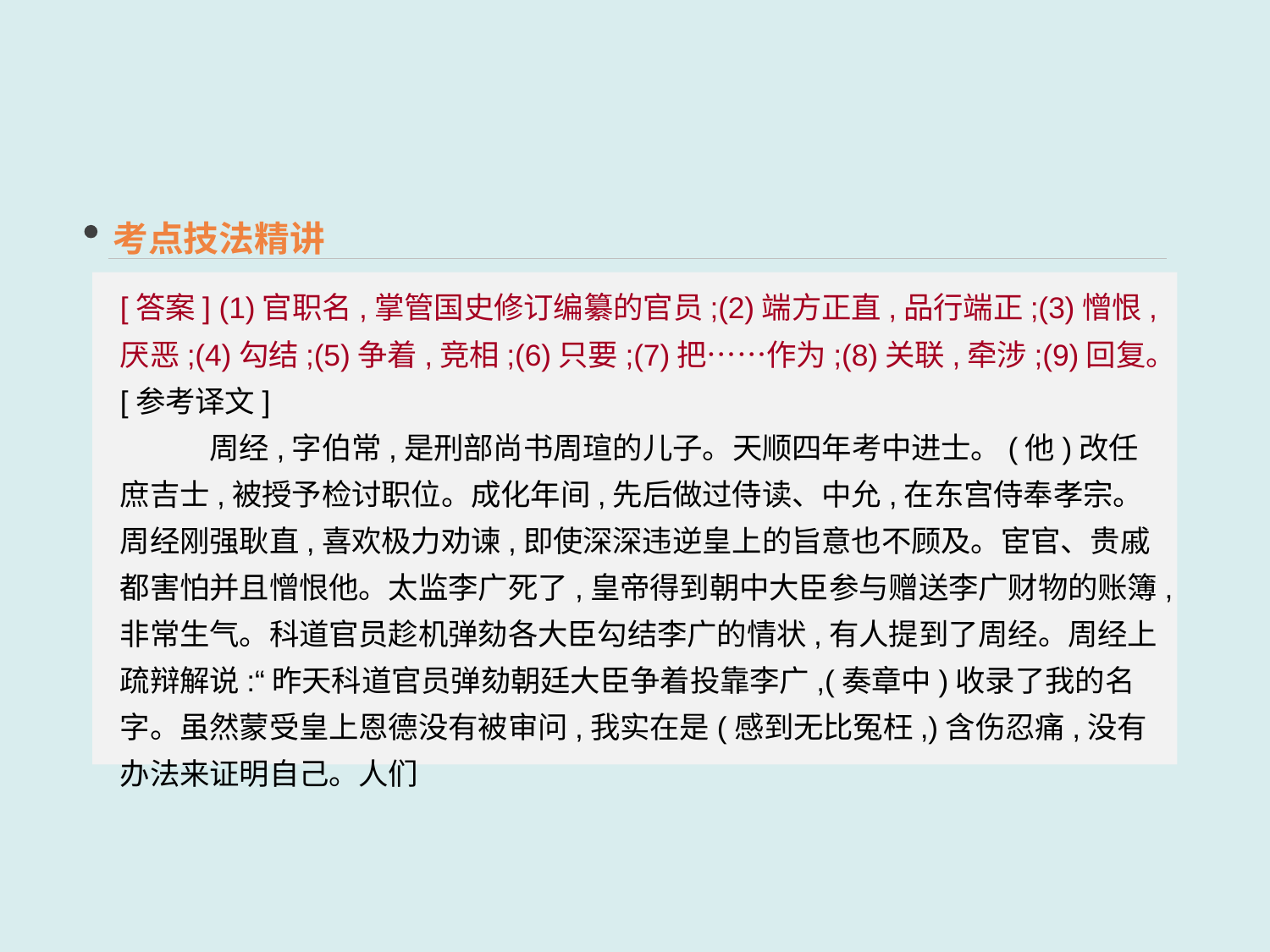

考点技法精讲

[答案] (1)官职名,掌管国史修订编纂的官员;(2)端方正直,品行端正;(3)憎恨,厌恶;(4)勾结;(5)争着,竞相;(6)只要;(7)把……作为;(8)关联,牵涉;(9)回复。
[参考译文]
　　　周经,字伯常,是刑部尚书周瑄的儿子。天顺四年考中进士。(他)改任庶吉士,被授予检讨职位。成化年间,先后做过侍读、中允,在东宫侍奉孝宗。周经刚强耿直,喜欢极力劝谏,即使深深违逆皇上的旨意也不顾及。宦官、贵戚都害怕并且憎恨他。太监李广死了,皇帝得到朝中大臣参与赠送李广财物的账簿,非常生气。科道官员趁机弹劾各大臣勾结李广的情状,有人提到了周经。周经上疏辩解说:“昨天科道官员弹劾朝廷大臣争着投靠李广,(奏章中)收录了我的名字。虽然蒙受皇上恩德没有被审问,我实在是(感到无比冤枉,)含伤忍痛,没有办法来证明自己。人们